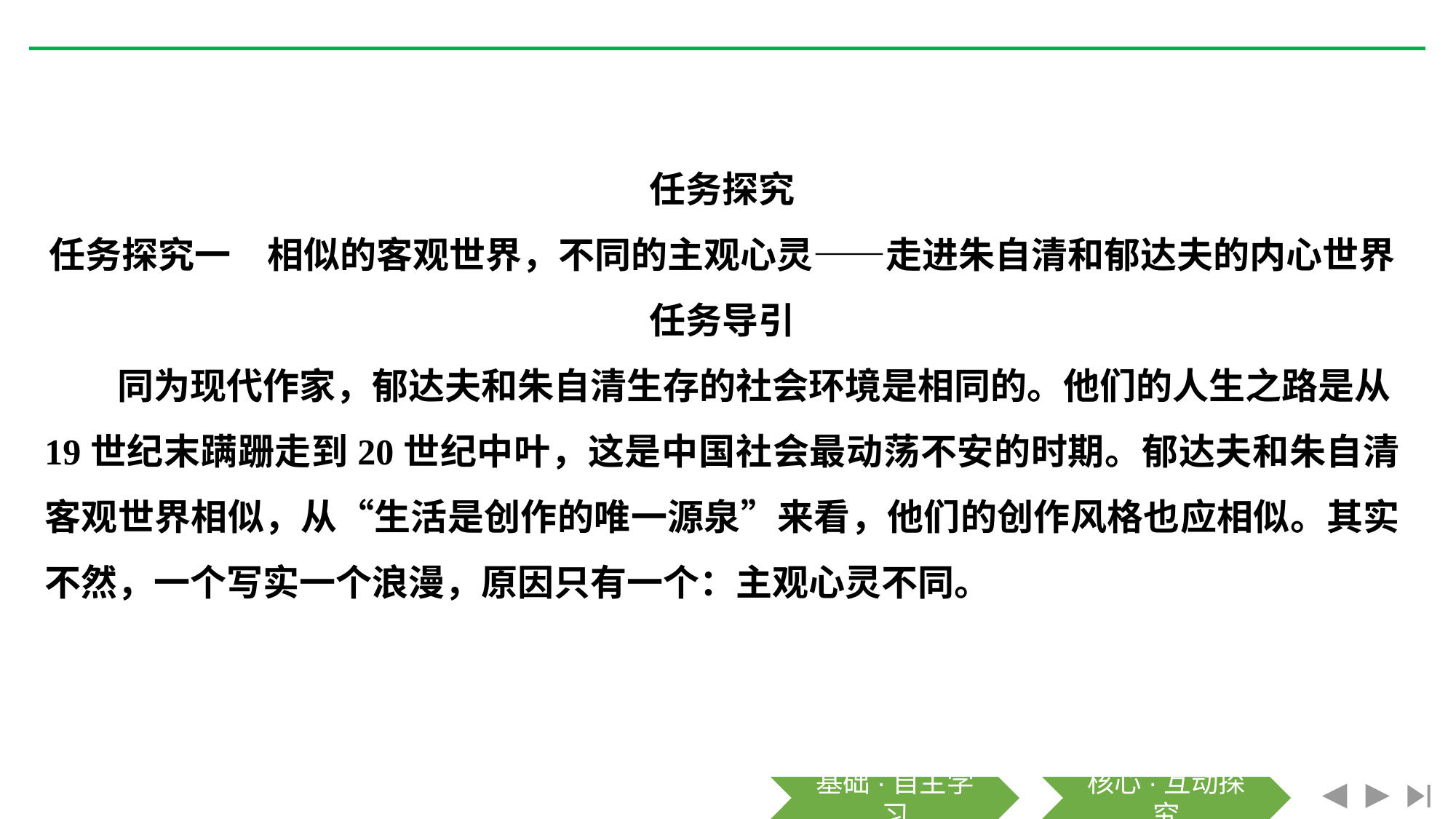

任务探究
任务探究一　相似的客观世界，不同的主观心灵——走进朱自清和郁达夫的内心世界
任务导引
同为现代作家，郁达夫和朱自清生存的社会环境是相同的。他们的人生之路是从19世纪末蹒跚走到20世纪中叶，这是中国社会最动荡不安的时期。郁达夫和朱自清客观世界相似，从“生活是创作的唯一源泉”来看，他们的创作风格也应相似。其实不然，一个写实一个浪漫，原因只有一个：主观心灵不同。